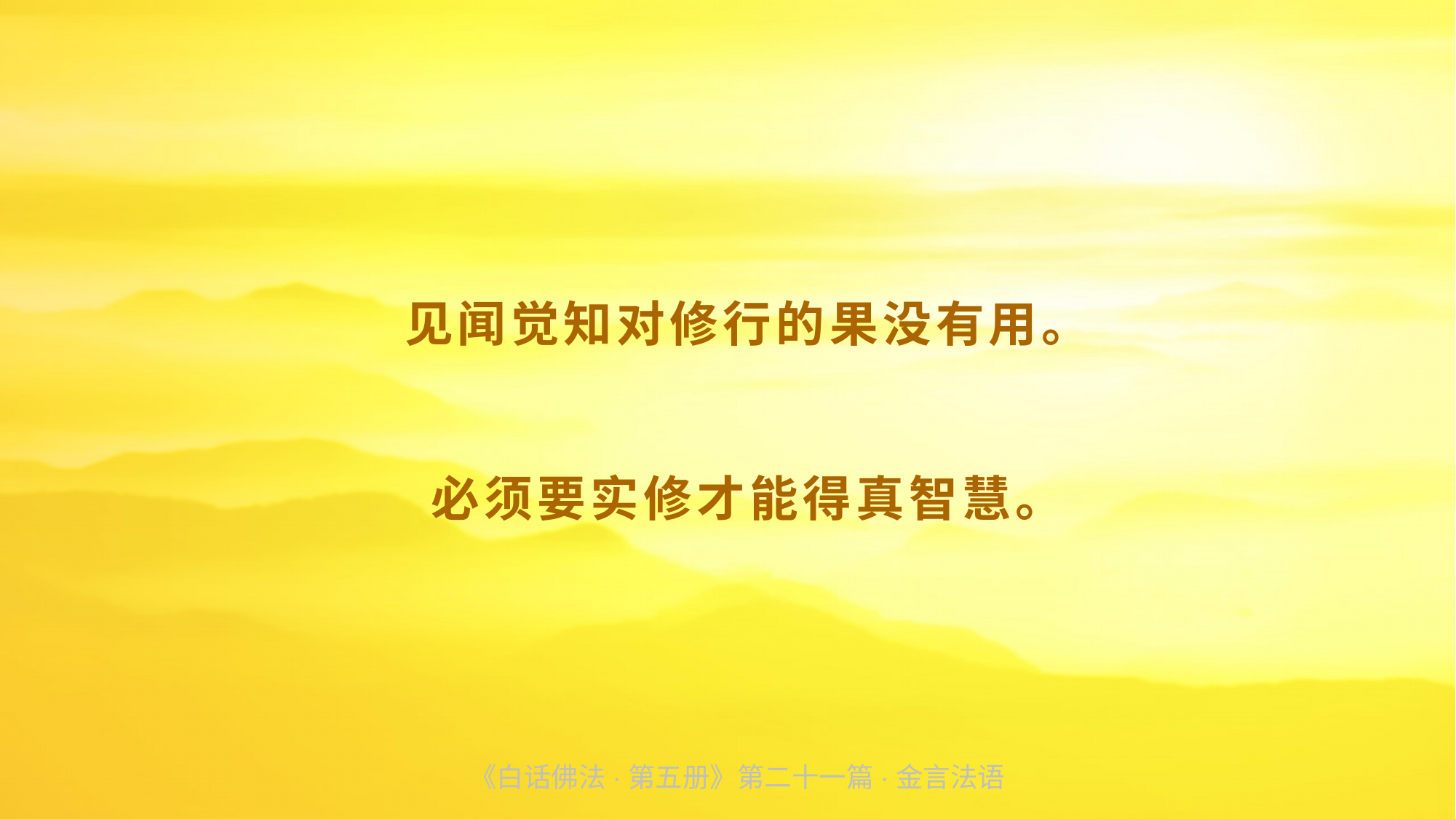

见闻觉知对修行的果没有用。

必须要实修才能得真智慧。
  《白话佛法·第五册》第二十一篇·金言法语